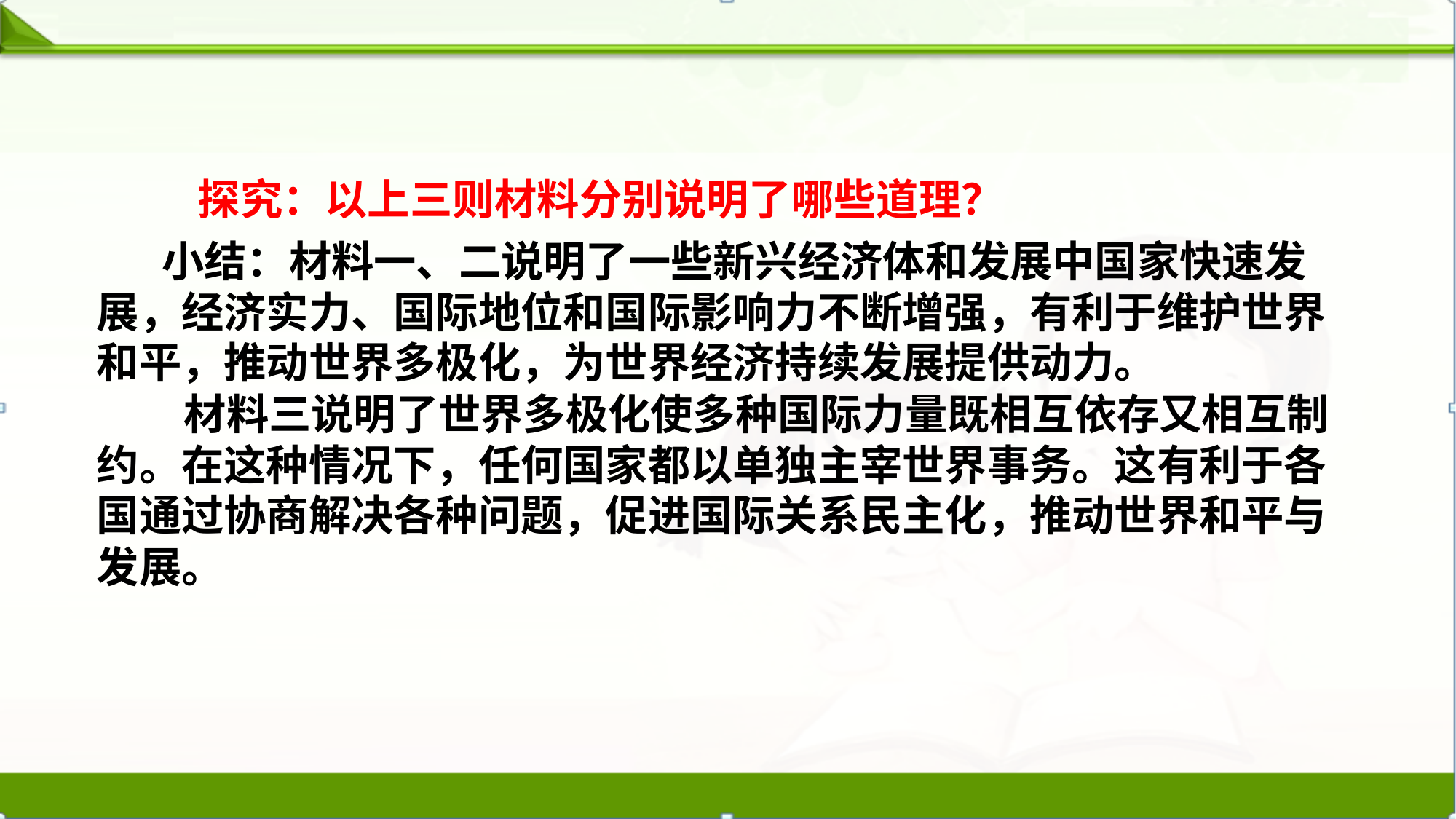

探究：以上三则材料分别说明了哪些道理？
      小结：材料一、二说明了一些新兴经济体和发展中国家快速发展，经济实力、国际地位和国际影响力不断增强，有利于维护世界和平，推动世界多极化，为世界经济持续发展提供动力。
        材料三说明了世界多极化使多种国际力量既相互依存又相互制约。在这种情况下，任何国家都以单独主宰世界事务。这有利于各国通过协商解决各种问题，促进国际关系民主化，推动世界和平与发展。